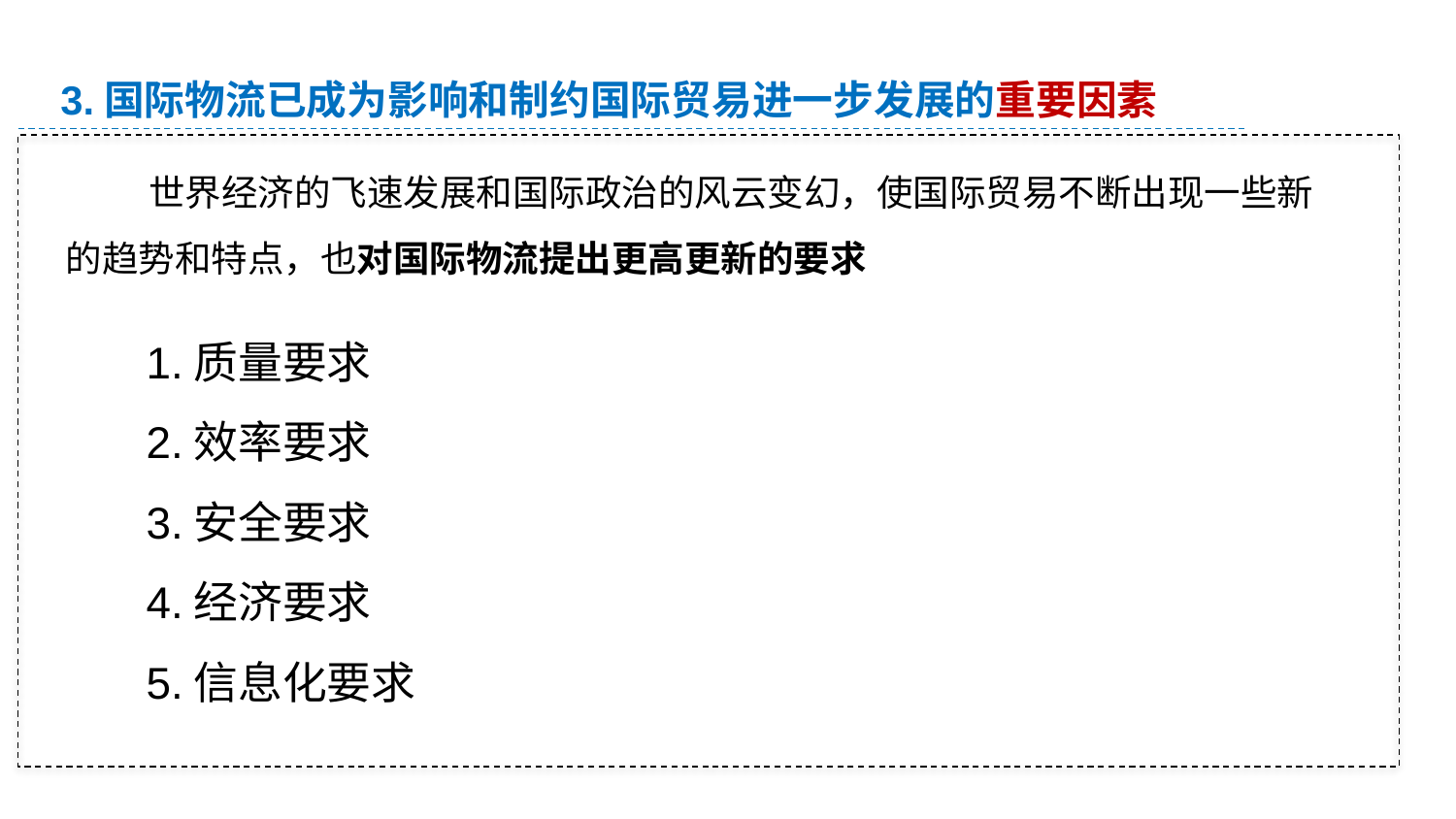

3.国际物流已成为影响和制约国际贸易进一步发展的重要因素

         世界经济的飞速发展和国际政治的风云变幻，使国际贸易不断出现一些新的趋势和特点，也对国际物流提出更高更新的要求
1.质量要求
2.效率要求
3.安全要求
4.经济要求
5.信息化要求